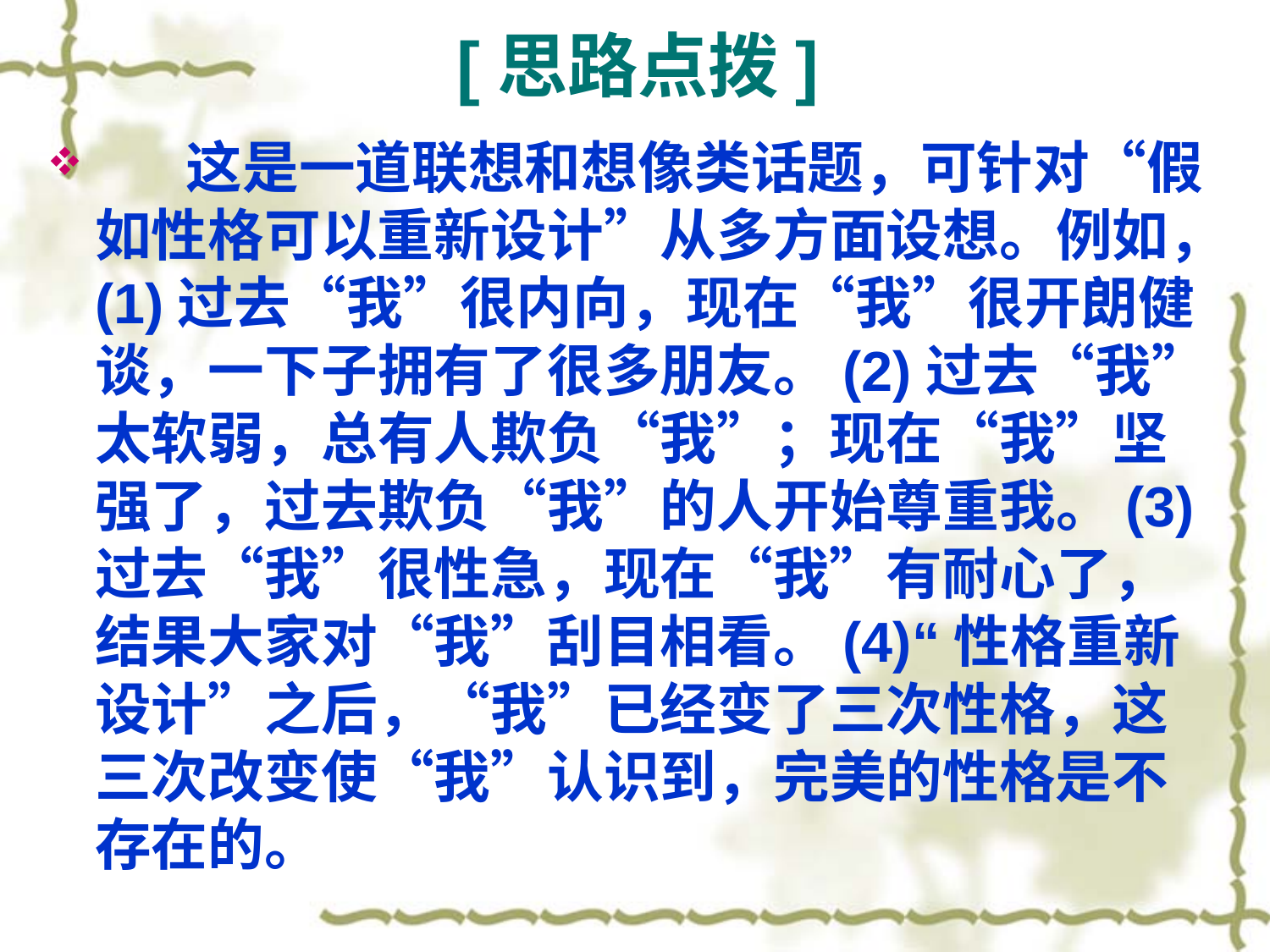

# [思路点拨]
      这是一道联想和想像类话题，可针对“假如性格可以重新设计”从多方面设想。例如，(1)过去“我”很内向，现在“我”很开朗健谈，一下子拥有了很多朋友。(2)过去“我”太软弱，总有人欺负“我”；现在“我”坚强了，过去欺负“我”的人开始尊重我。(3)过去“我”很性急，现在“我”有耐心了，结果大家对“我”刮目相看。(4)“性格重新设计”之后，“我”已经变了三次性格，这三次改变使“我”认识到，完美的性格是不存在的。
211